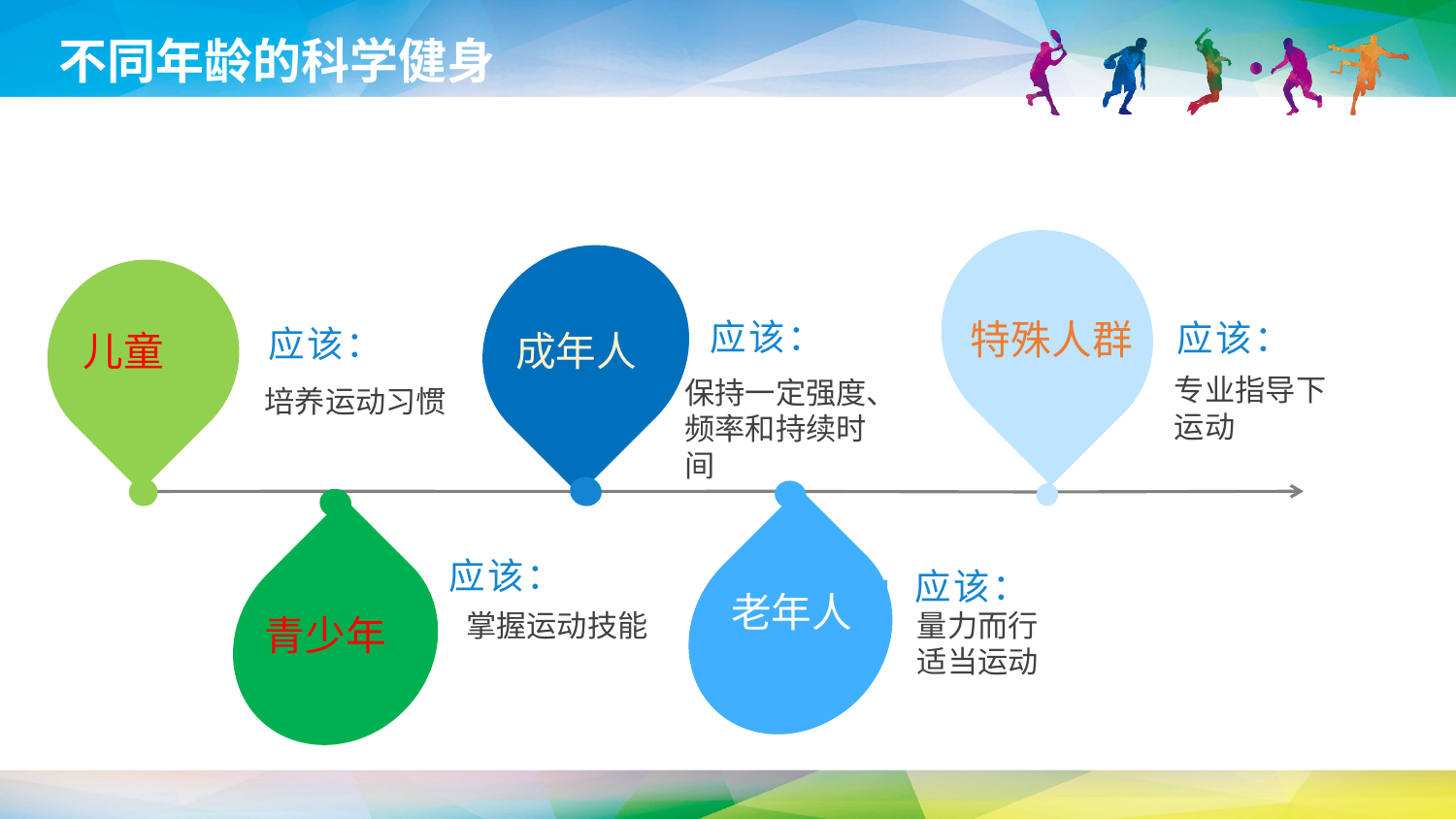

不同年龄的科学健身

特殊人群

成年人

儿童
应该：
保持一定强度、频率和持续时间
应该：
专业指导下
运动
应该：
培养运动习惯

老年人

青少年
应该：
掌握运动技能
应该：
量力而行
适当运动
延时符